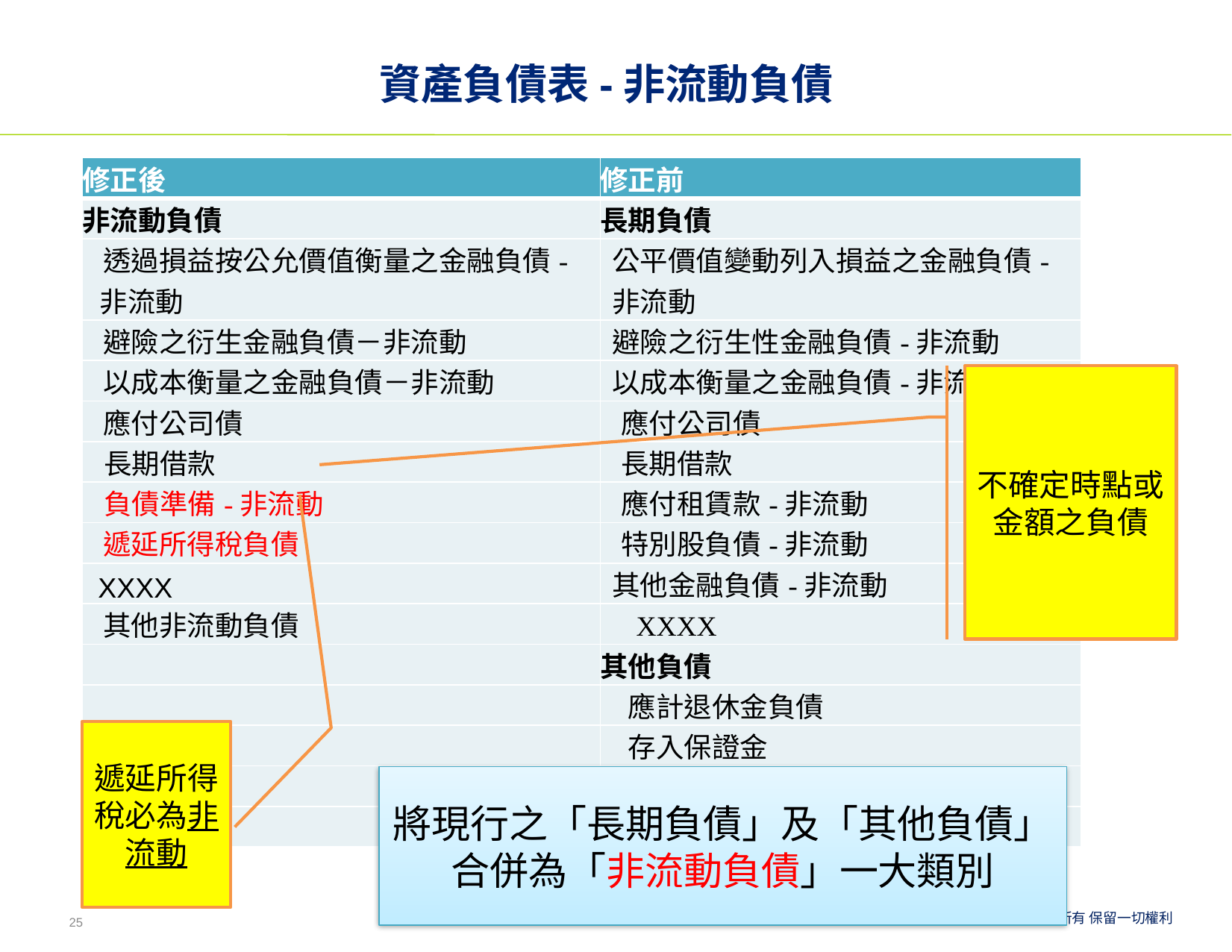

# 資產負債表-非流動負債
| 修正後 | 修正前 |
| --- | --- |
| 非流動負債 | 長期負債 |
| 透過損益按公允價值衡量之金融負債-非流動 | 公平價值變動列入損益之金融負債-非流動 |
| 避險之衍生金融負債－非流動 | 避險之衍生性金融負債-非流動 |
| 以成本衡量之金融負債－非流動 | 以成本衡量之金融負債-非流動 |
| 應付公司債 | 應付公司債 |
| 長期借款 | 長期借款 |
| 負債準備-非流動 | 應付租賃款-非流動 |
| 遞延所得稅負債 | 特別股負債-非流動 |
| XXXX | 其他金融負債-非流動 |
| 其他非流動負債 | XXXX |
|  | 其他負債 |
|  | 應計退休金負債 |
|  | 存入保證金 |
|  | 遞延所得稅負債-非流動 |
|  | XXXX |
不確定時點或金額之負債
遞延所得稅必為非流動
將現行之「長期負債」及「其他負債」合併為「非流動負債」一大類別
25
將現行之「長期負債」及「其他負債」合併為「非流動負債」一大類別